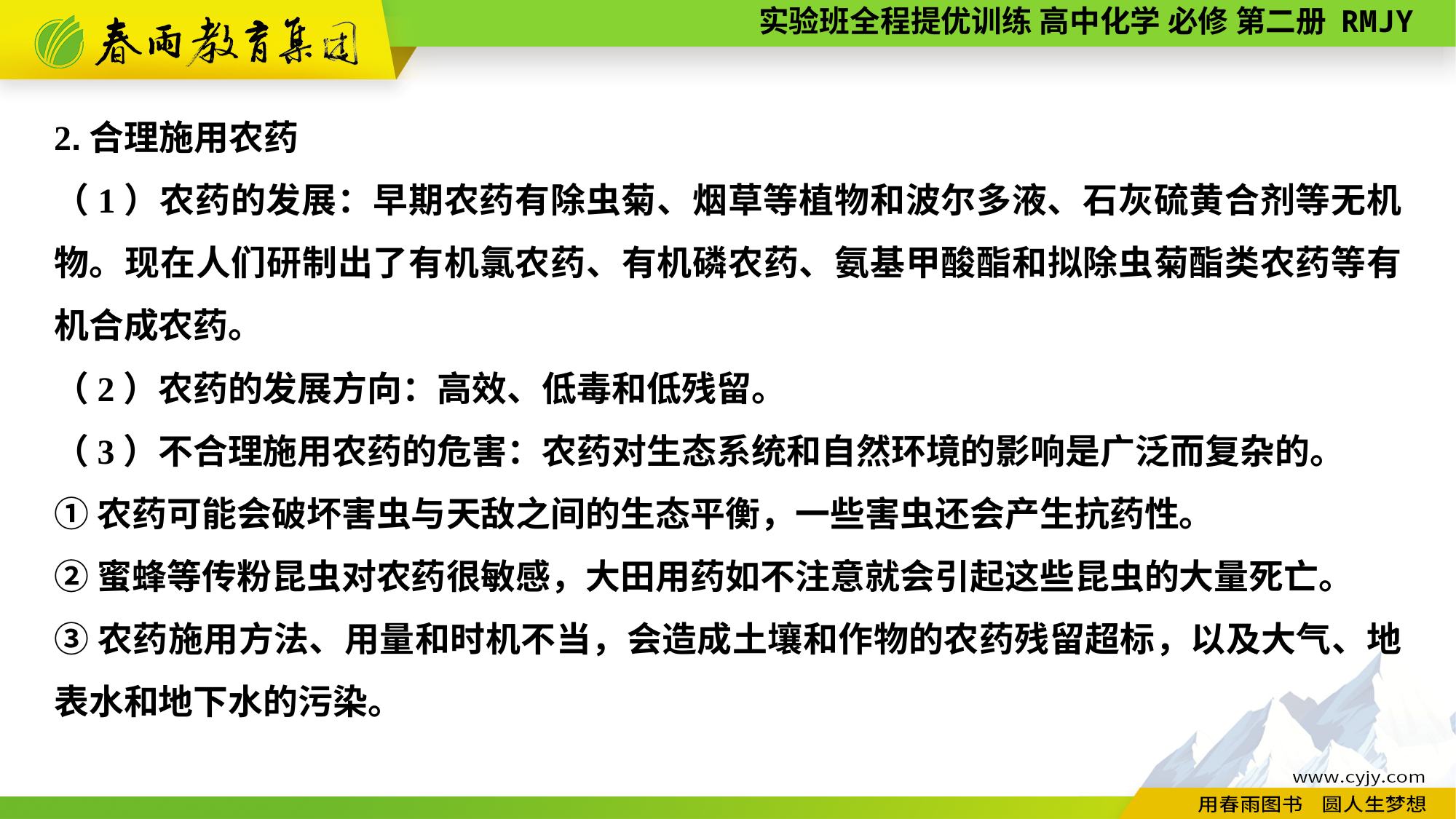

2.合理施用农药
（1）农药的发展：早期农药有除虫菊、烟草等植物和波尔多液、石灰硫黄合剂等无机物。现在人们研制出了有机氯农药、有机磷农药、氨基甲酸酯和拟除虫菊酯类农药等有机合成农药。
（2）农药的发展方向：高效、低毒和低残留。
（3）不合理施用农药的危害：农药对生态系统和自然环境的影响是广泛而复杂的。
①农药可能会破坏害虫与天敌之间的生态平衡，一些害虫还会产生抗药性。
②蜜蜂等传粉昆虫对农药很敏感，大田用药如不注意就会引起这些昆虫的大量死亡。
③农药施用方法、用量和时机不当，会造成土壤和作物的农药残留超标，以及大气、地表水和地下水的污染。